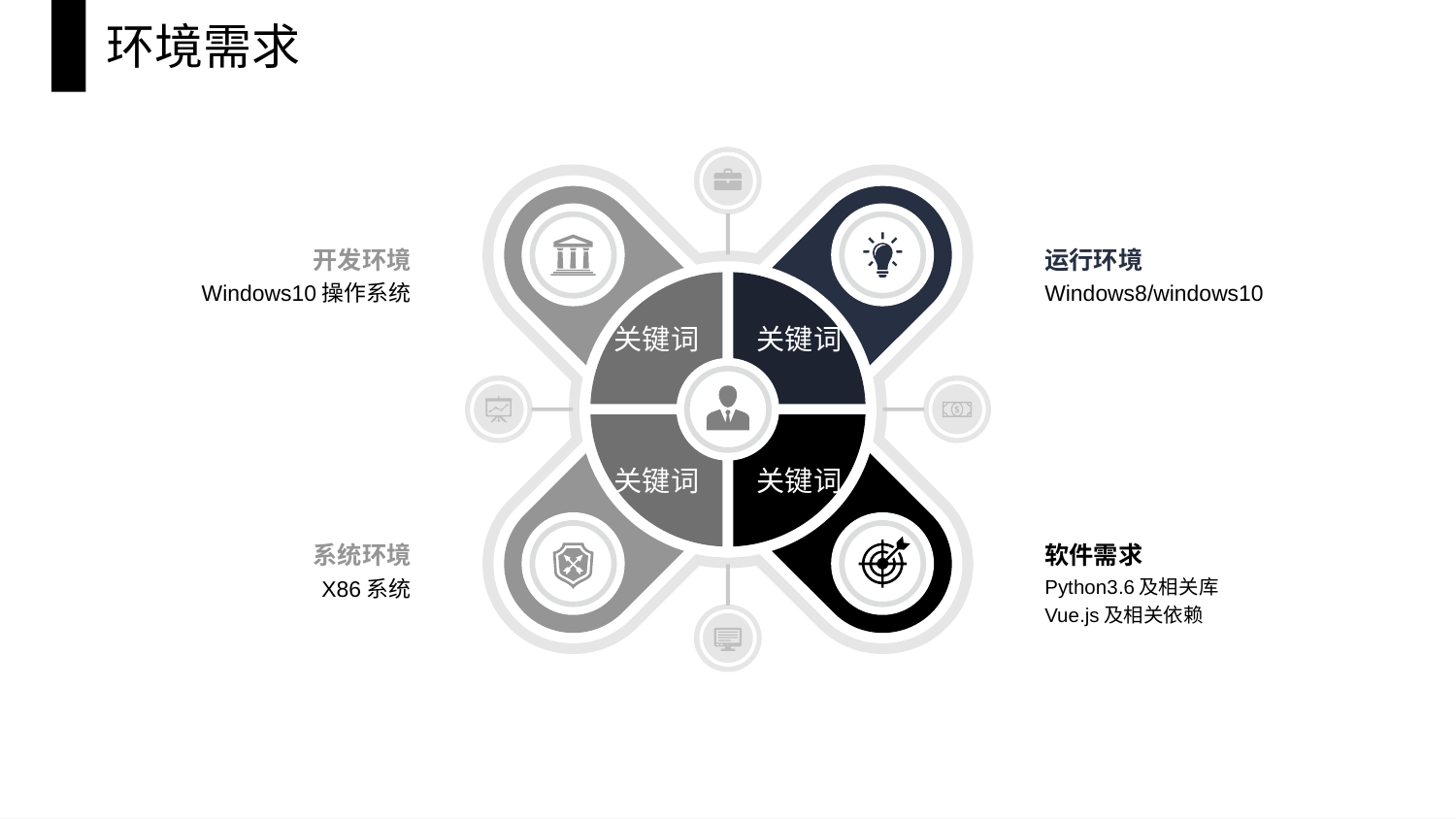

环境需求

关键词
关键词

关键词
关键词

开发环境
Windows10操作系统
运行环境
Windows8/windows10
系统环境
X86系统
软件需求
Python3.6及相关库
Vue.js及相关依赖